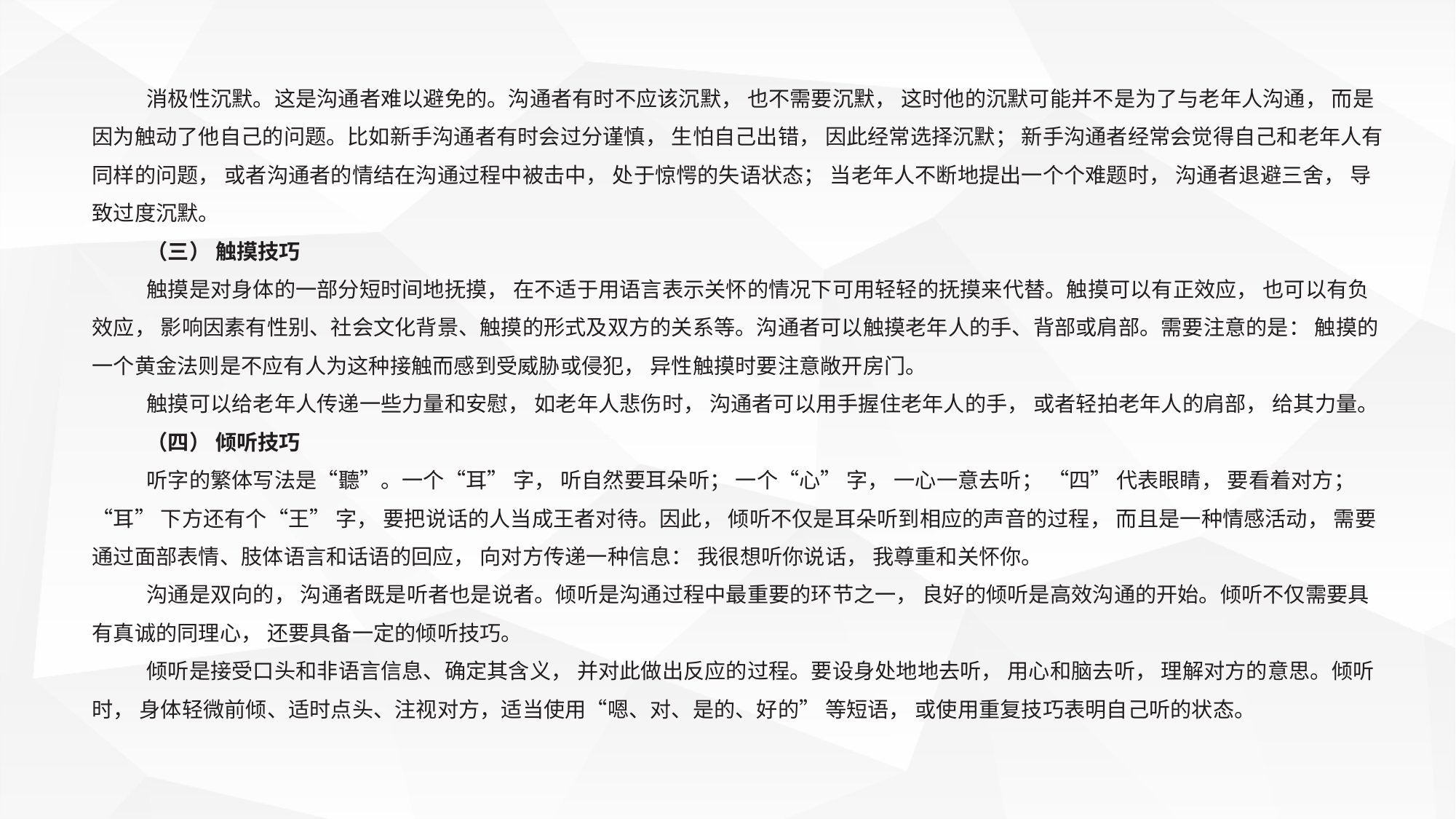

消极性沉默。这是沟通者难以避免的。沟通者有时不应该沉默， 也不需要沉默， 这时他的沉默可能并不是为了与老年人沟通， 而是因为触动了他自己的问题。比如新手沟通者有时会过分谨慎， 生怕自己出错， 因此经常选择沉默； 新手沟通者经常会觉得自己和老年人有同样的问题， 或者沟通者的情结在沟通过程中被击中， 处于惊愕的失语状态； 当老年人不断地提出一个个难题时， 沟通者退避三舍， 导致过度沉默。
（三） 触摸技巧
触摸是对身体的一部分短时间地抚摸， 在不适于用语言表示关怀的情况下可用轻轻的抚摸来代替。触摸可以有正效应， 也可以有负效应， 影响因素有性别、社会文化背景、触摸的形式及双方的关系等。沟通者可以触摸老年人的手、背部或肩部。需要注意的是： 触摸的一个黄金法则是不应有人为这种接触而感到受威胁或侵犯， 异性触摸时要注意敞开房门。
触摸可以给老年人传递一些力量和安慰， 如老年人悲伤时， 沟通者可以用手握住老年人的手， 或者轻拍老年人的肩部， 给其力量。
（四） 倾听技巧
听字的繁体写法是“聽”。一个“耳” 字， 听自然要耳朵听； 一个“心” 字， 一心一意去听； “四” 代表眼睛， 要看着对方； “耳” 下方还有个“王” 字， 要把说话的人当成王者对待。因此， 倾听不仅是耳朵听到相应的声音的过程， 而且是一种情感活动， 需要通过面部表情、肢体语言和话语的回应， 向对方传递一种信息： 我很想听你说话， 我尊重和关怀你。
沟通是双向的， 沟通者既是听者也是说者。倾听是沟通过程中最重要的环节之一， 良好的倾听是高效沟通的开始。倾听不仅需要具有真诚的同理心， 还要具备一定的倾听技巧。
倾听是接受口头和非语言信息、确定其含义， 并对此做出反应的过程。要设身处地地去听， 用心和脑去听， 理解对方的意思。倾听时， 身体轻微前倾、适时点头、注视对方，适当使用“嗯、对、是的、好的” 等短语， 或使用重复技巧表明自己听的状态。